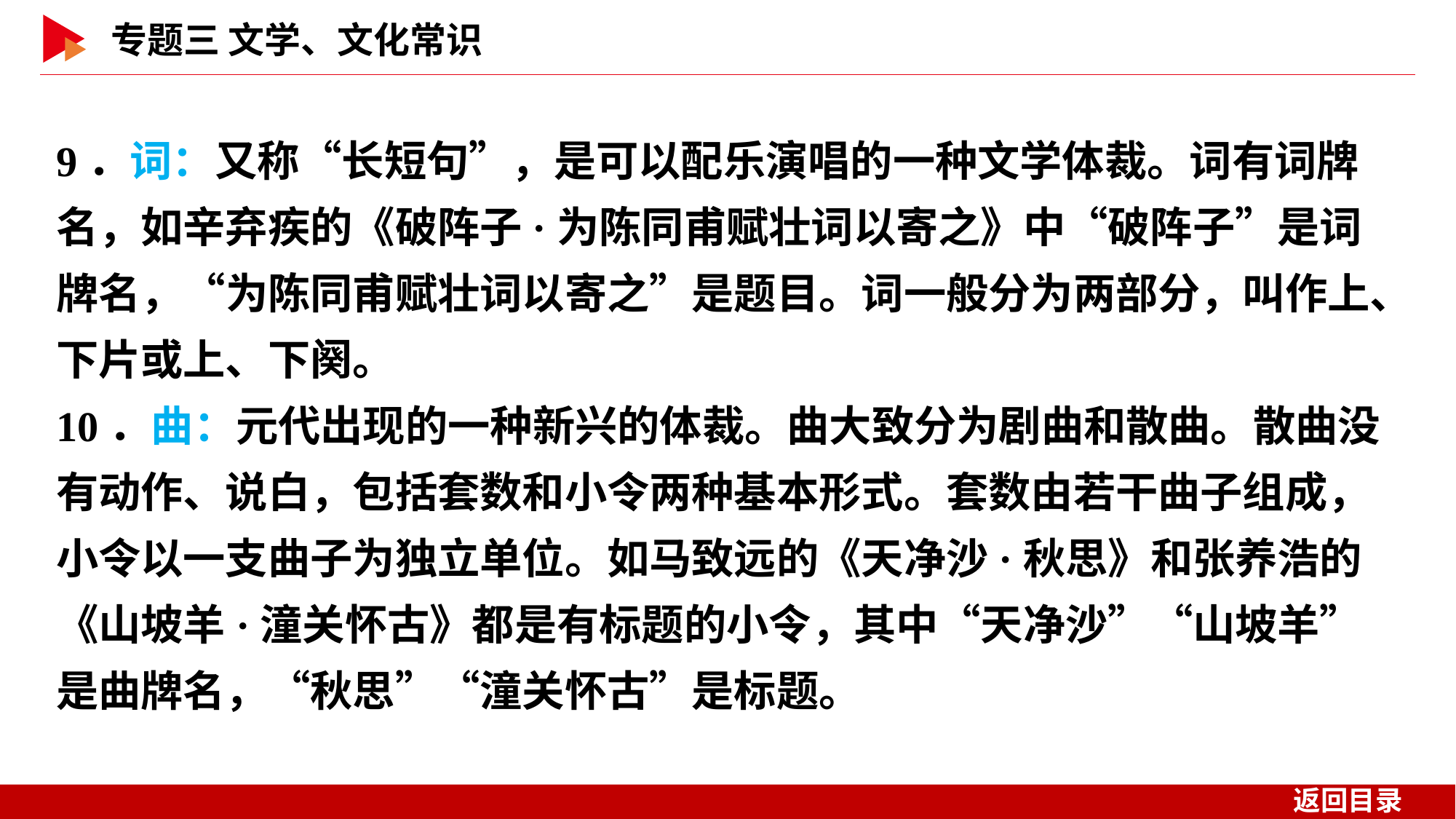

9．词：又称“长短句”，是可以配乐演唱的一种文学体裁。词有词牌名，如辛弃疾的《破阵子·为陈同甫赋壮词以寄之》中“破阵子”是词牌名，“为陈同甫赋壮词以寄之”是题目。词一般分为两部分，叫作上、下片或上、下阕。
10．曲：元代出现的一种新兴的体裁。曲大致分为剧曲和散曲。散曲没有动作、说白，包括套数和小令两种基本形式。套数由若干曲子组成，小令以一支曲子为独立单位。如马致远的《天净沙·秋思》和张养浩的《山坡羊·潼关怀古》都是有标题的小令，其中“天净沙”“山坡羊”是曲牌名，“秋思”“潼关怀古”是标题。